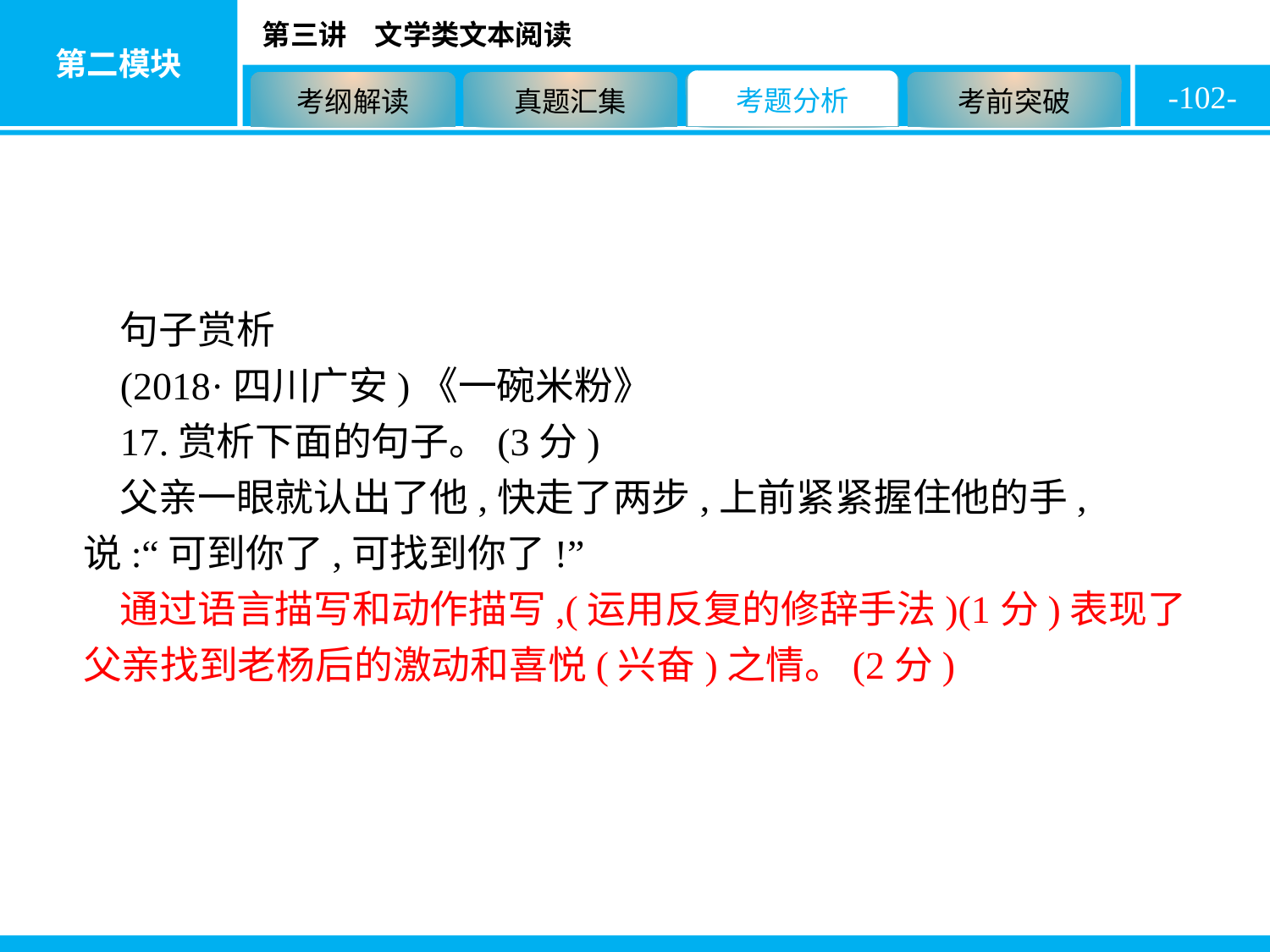

-102-
句子赏析
(2018·四川广安)《一碗米粉》
17.赏析下面的句子。(3分)
父亲一眼就认出了他,快走了两步,上前紧紧握住他的手,说:“可到你了,可找到你了!”
通过语言描写和动作描写,(运用反复的修辞手法)(1分)表现了父亲找到老杨后的激动和喜悦(兴奋)之情。(2分)